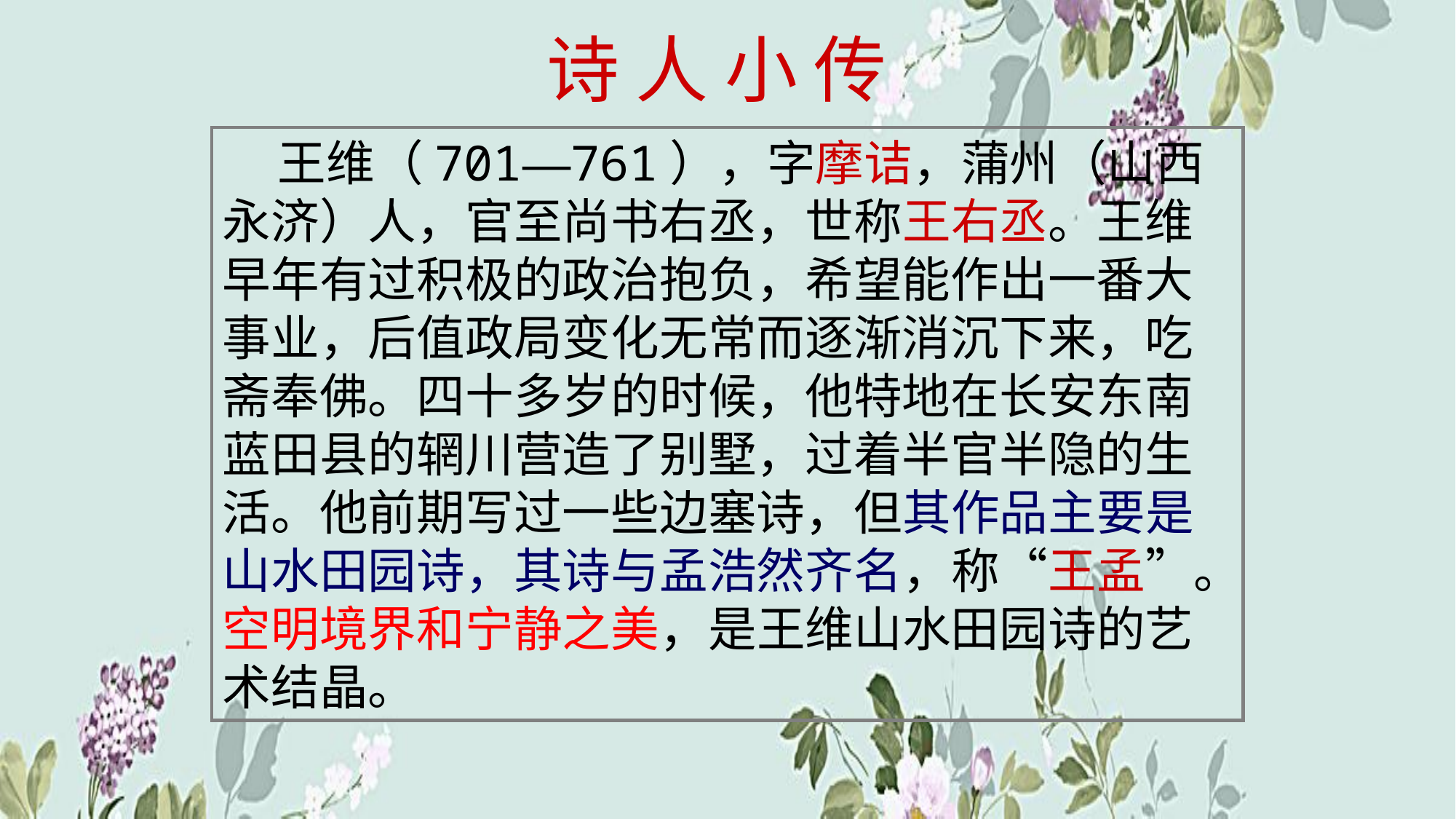

诗 人 小 传
    王维（701—761），字摩诘，蒲州（山西永济）人，官至尚书右丞，世称王右丞。王维早年有过积极的政治抱负，希望能作出一番大事业，后值政局变化无常而逐渐消沉下来，吃斋奉佛。四十多岁的时候，他特地在长安东南蓝田县的辋川营造了别墅，过着半官半隐的生活。他前期写过一些边塞诗，但其作品主要是山水田园诗，其诗与孟浩然齐名，称“王孟”。空明境界和宁静之美，是王维山水田园诗的艺术结晶。